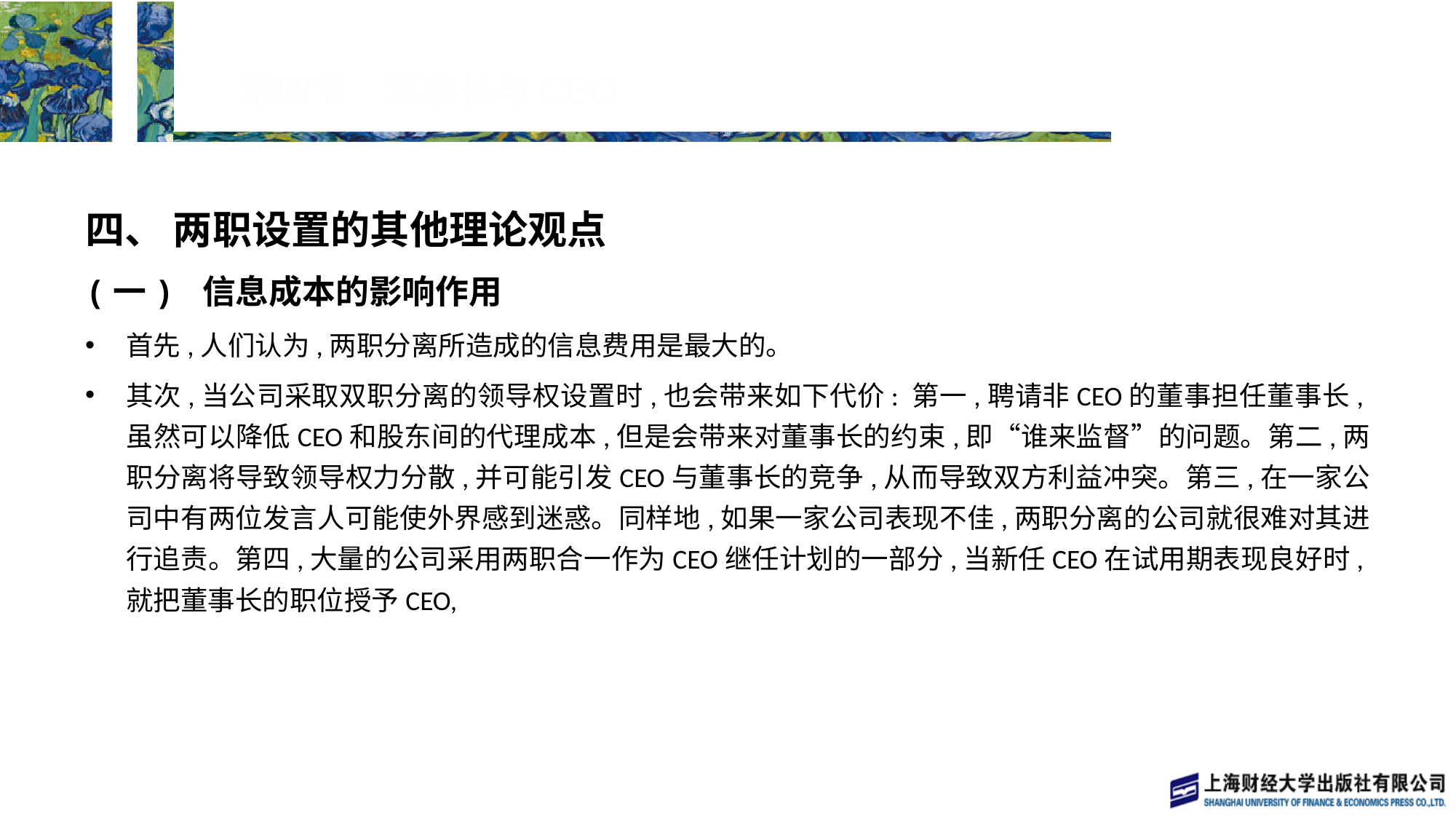

# 第四节　董事长与CEO
四、 两职设置的其他理论观点
(一) 信息成本的影响作用
首先,人们认为,两职分离所造成的信息费用是最大的。
其次,当公司采取双职分离的领导权设置时,也会带来如下代价: 第一,聘请非CEO的董事担任董事长,虽然可以降低CEO和股东间的代理成本,但是会带来对董事长的约束,即“谁来监督”的问题。第二,两职分离将导致领导权力分散,并可能引发CEO与董事长的竞争,从而导致双方利益冲突。第三,在一家公司中有两位发言人可能使外界感到迷惑。同样地,如果一家公司表现不佳,两职分离的公司就很难对其进行追责。第四,大量的公司采用两职合一作为CEO继任计划的一部分,当新任CEO在试用期表现良好时,就把董事长的职位授予CEO,